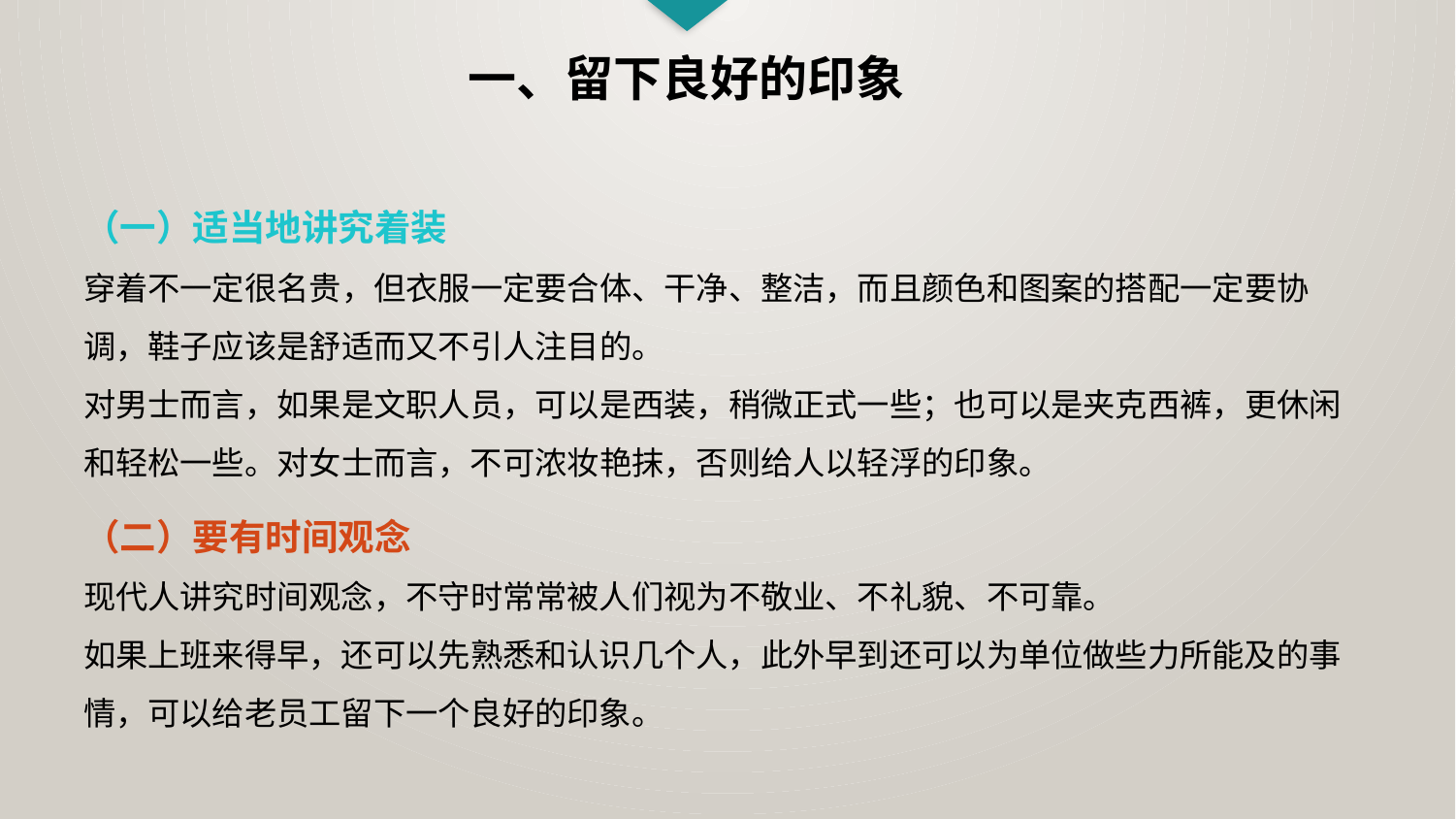

一、留下良好的印象
（一）适当地讲究着装
穿着不一定很名贵，但衣服一定要合体、干净、整洁，而且颜色和图案的搭配一定要协调，鞋子应该是舒适而又不引人注目的。
对男士而言，如果是文职人员，可以是西装，稍微正式一些；也可以是夹克西裤，更休闲和轻松一些。对女士而言，不可浓妆艳抹，否则给人以轻浮的印象。
（二）要有时间观念
现代人讲究时间观念，不守时常常被人们视为不敬业、不礼貌、不可靠。
如果上班来得早，还可以先熟悉和认识几个人，此外早到还可以为单位做些力所能及的事情，可以给老员工留下一个良好的印象。
72